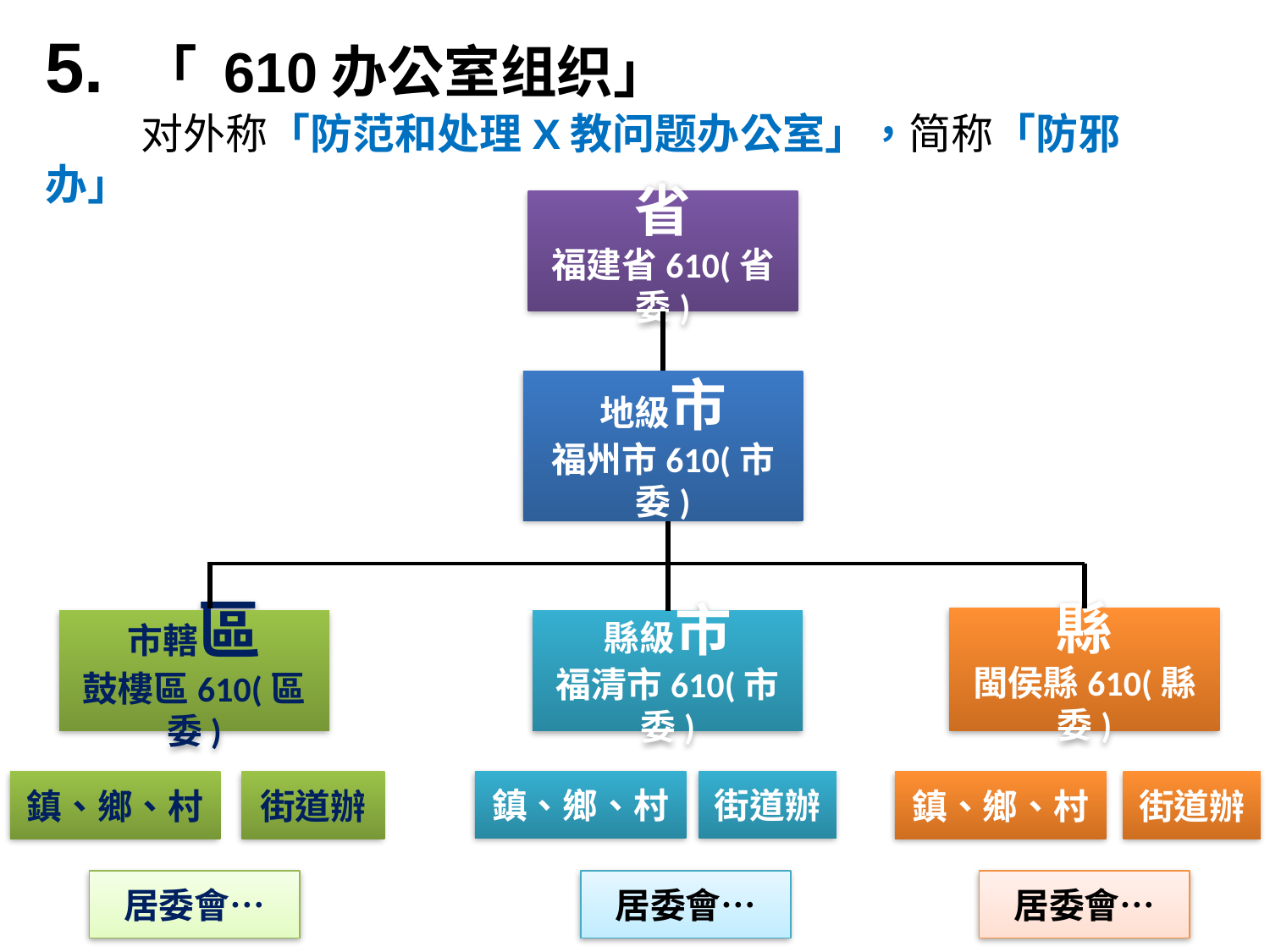

5. 「 610办公室组织」
         对外称「防范和处理X教问题办公室」，简称「防邪办」
省
福建省610(省委)
地級市
福州市610(市委)
縣
閩侯縣610(縣委)
市轄區
鼓樓區610(區委)
縣級市
福清市610(市委)
鎮、鄉、村
街道辦
街道辦
街道辦
鎮、鄉、村
鎮、鄉、村
居委會…
居委會…
居委會…